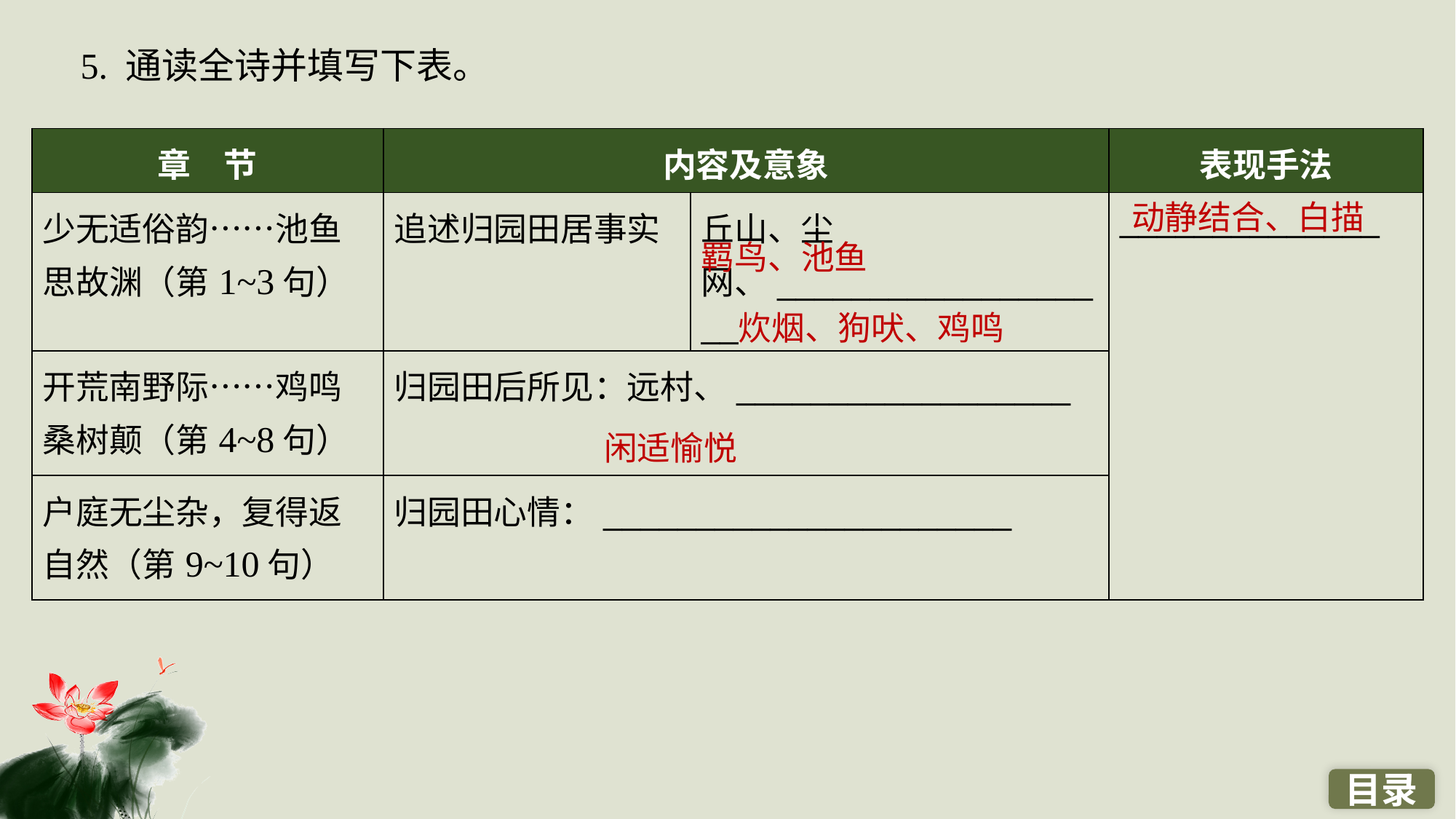

5. 通读全诗并填写下表。
| 章　节 | 内容及意象 |  | 表现手法 |
| --- | --- | --- | --- |
| 少无适俗韵……池鱼 思故渊（第1~3句） | 追述归园田居事实 | 丘山、尘网、\_\_\_\_\_\_\_\_\_\_\_\_\_\_\_\_\_\_\_ | \_\_\_\_\_\_\_\_\_\_\_\_\_\_ |
| 开荒南野际……鸡鸣 桑树颠（第4~8句） | 归园田后所见：远村、\_\_\_\_\_\_\_\_\_\_\_\_\_\_\_\_\_\_ |  |  |
| 户庭无尘杂，复得返 自然（第9~10句） | 归园田心情：\_\_\_\_\_\_\_\_\_\_\_\_\_\_\_\_\_\_\_\_\_\_ |  |  |
动静结合、白描
羁鸟、池鱼
炊烟、狗吠、鸡鸣
闲适愉悦